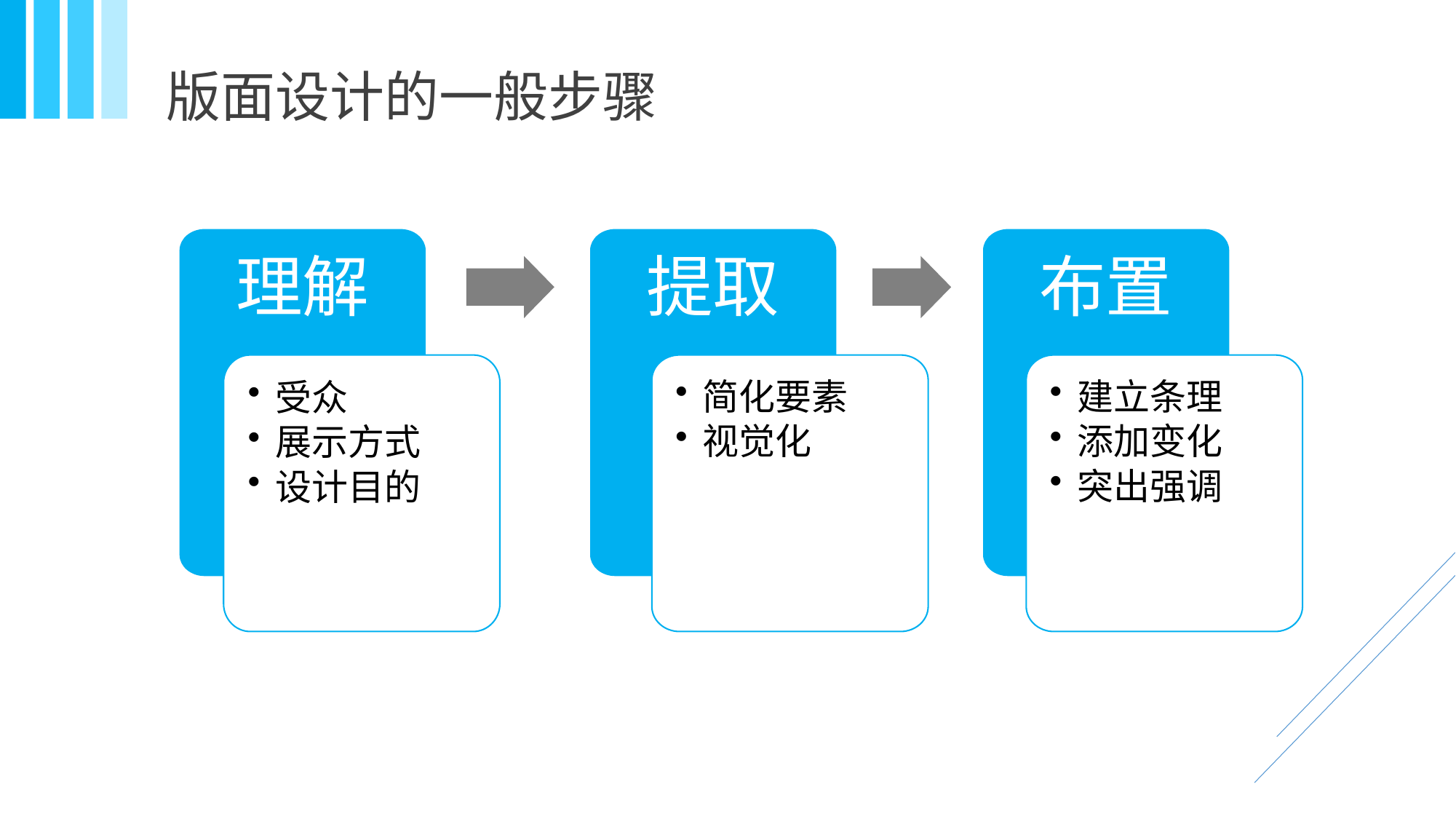

版面设计的一般步骤
https://www.ypppt.com/
理解
提取
布置

受众
展示方式
设计目的
简化要素
视觉化
建立条理
添加变化
突出强调